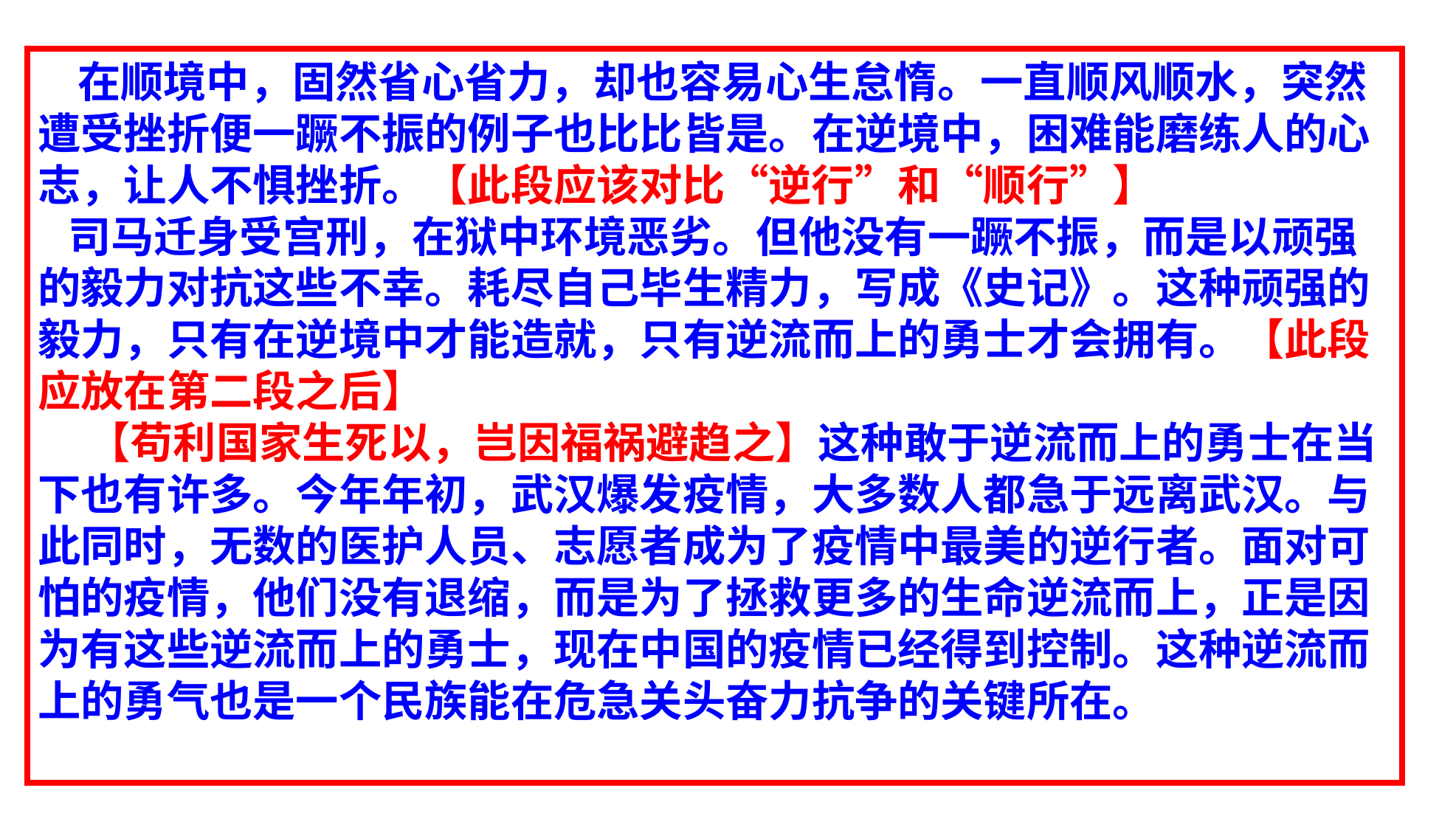

在顺境中，固然省心省力，却也容易心生怠惰。一直顺风顺水，突然遭受挫折便一蹶不振的例子也比比皆是。在逆境中，困难能磨练人的心志，让人不惧挫折。【此段应该对比“逆行”和“顺行”】
  司马迁身受宫刑，在狱中环境恶劣。但他没有一蹶不振，而是以顽强的毅力对抗这些不幸。耗尽自己毕生精力，写成《史记》。这种顽强的毅力，只有在逆境中才能造就，只有逆流而上的勇士才会拥有。【此段应放在第二段之后】
    【苟利国家生死以，岂因福祸避趋之】这种敢于逆流而上的勇士在当下也有许多。今年年初，武汉爆发疫情，大多数人都急于远离武汉。与此同时，无数的医护人员、志愿者成为了疫情中最美的逆行者。面对可怕的疫情，他们没有退缩，而是为了拯救更多的生命逆流而上，正是因为有这些逆流而上的勇士，现在中国的疫情已经得到控制。这种逆流而上的勇气也是一个民族能在危急关头奋力抗争的关键所在。